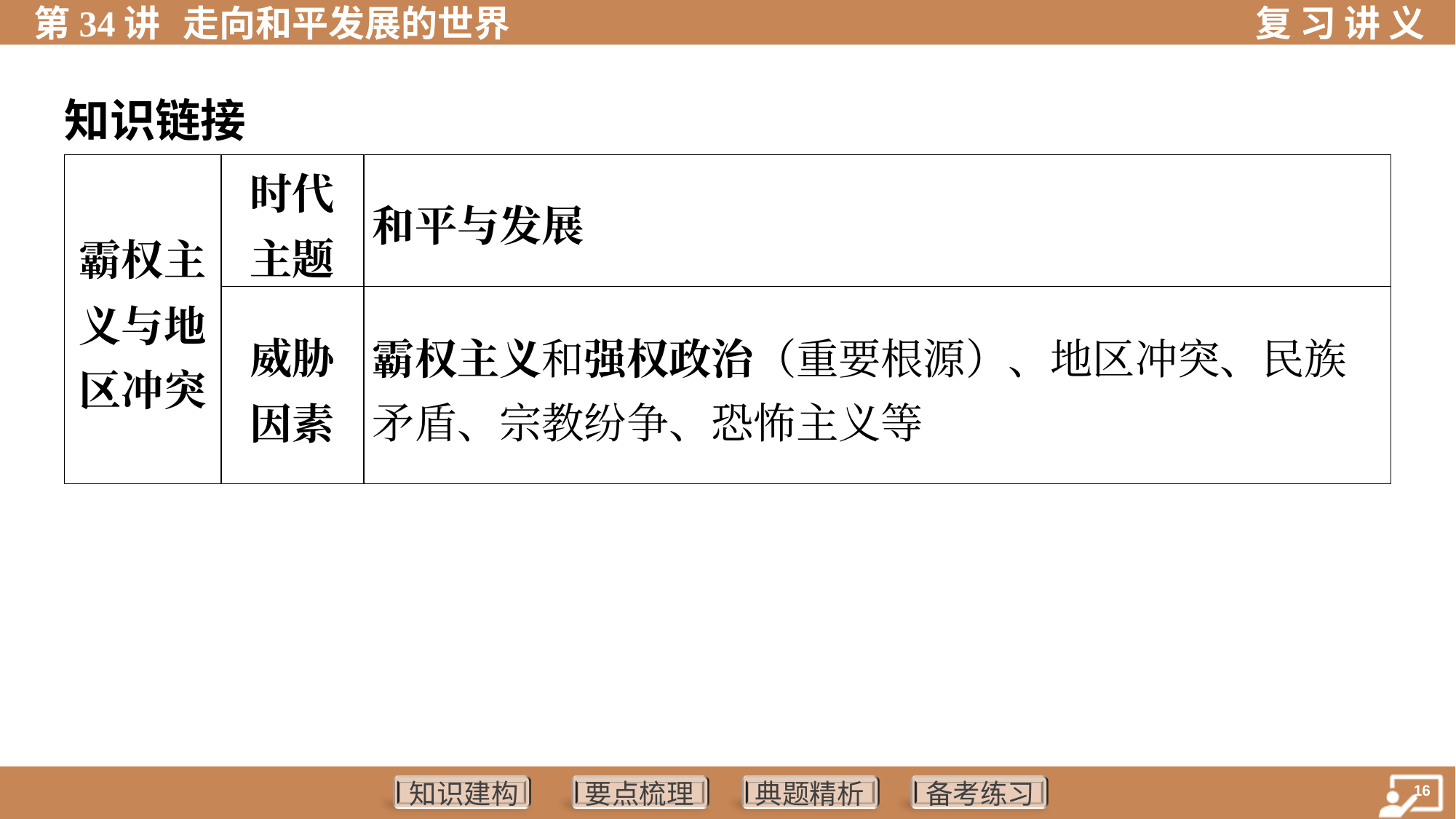

知识链接
| 霸权主 义与地 区冲突 | 时代 主题 | 和平与发展 |  |  |  |
| --- | --- | --- | --- | --- | --- |
|  | 威胁 因素 | 霸权主义和强权政治（重要根源）、地区冲突、民族 矛盾、宗教纷争、恐怖主义等 |  |  |  |